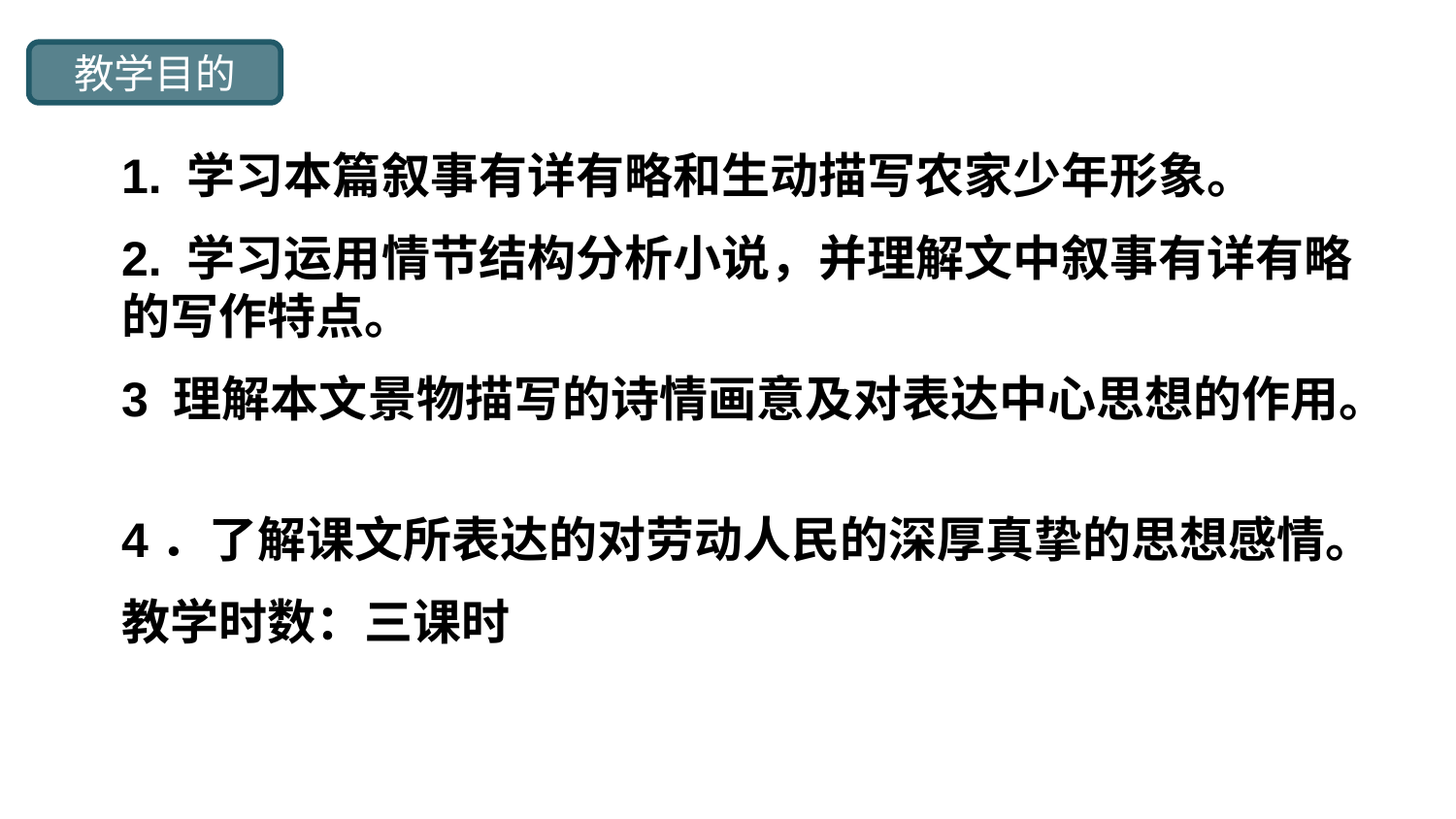

教学目的
1. 学习本篇叙事有详有略和生动描写农家少年形象。
2. 学习运用情节结构分析小说，并理解文中叙事有详有略的写作特点。
3 理解本文景物描写的诗情画意及对表达中心思想的作用。
4．了解课文所表达的对劳动人民的深厚真挚的思想感情。
教学时数：三课时